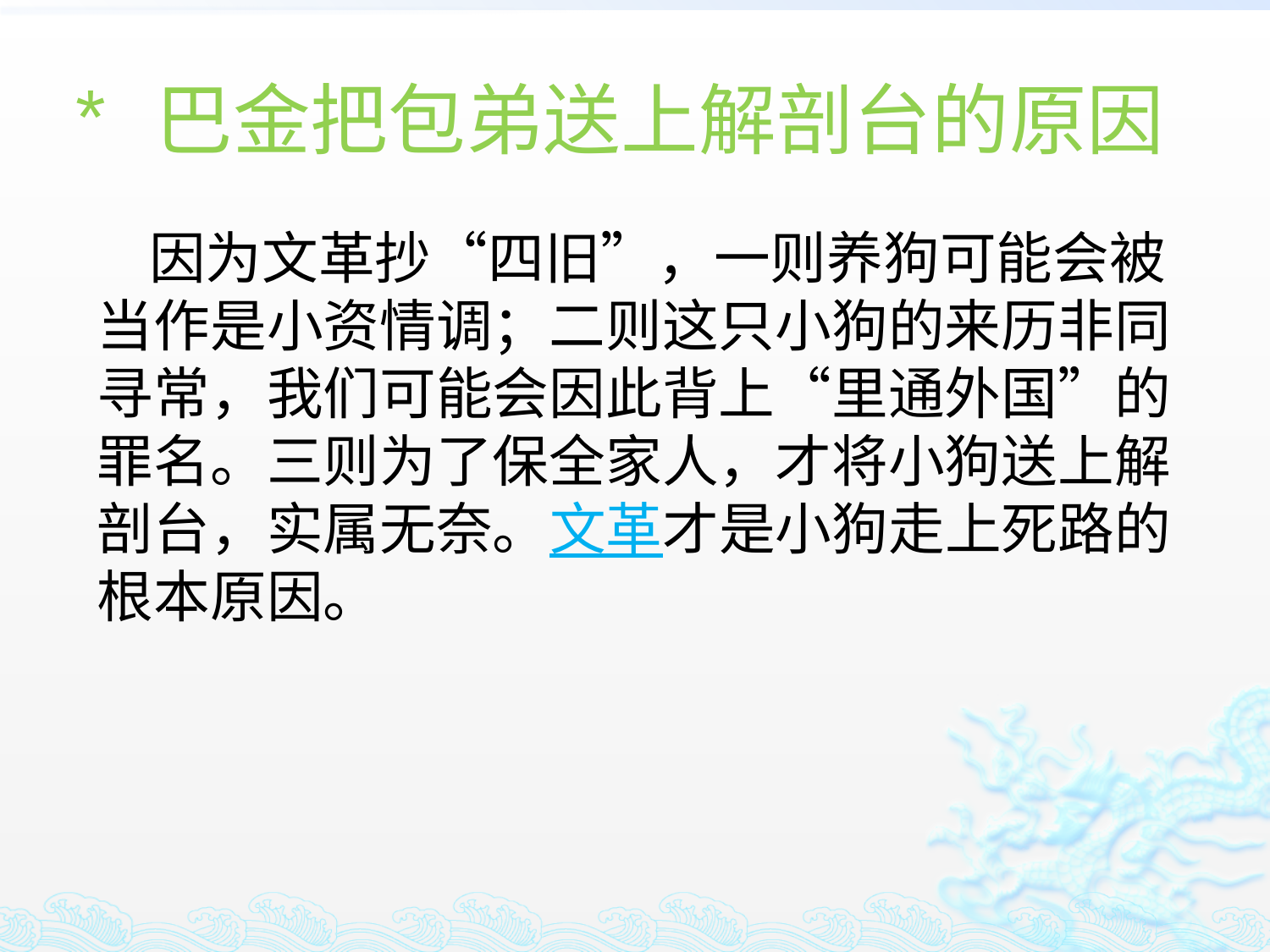

# 巴金把包弟送上解剖台的原因
   因为文革抄“四旧”，一则养狗可能会被当作是小资情调；二则这只小狗的来历非同寻常，我们可能会因此背上“里通外国”的罪名。三则为了保全家人，才将小狗送上解剖台，实属无奈。文革才是小狗走上死路的根本原因。